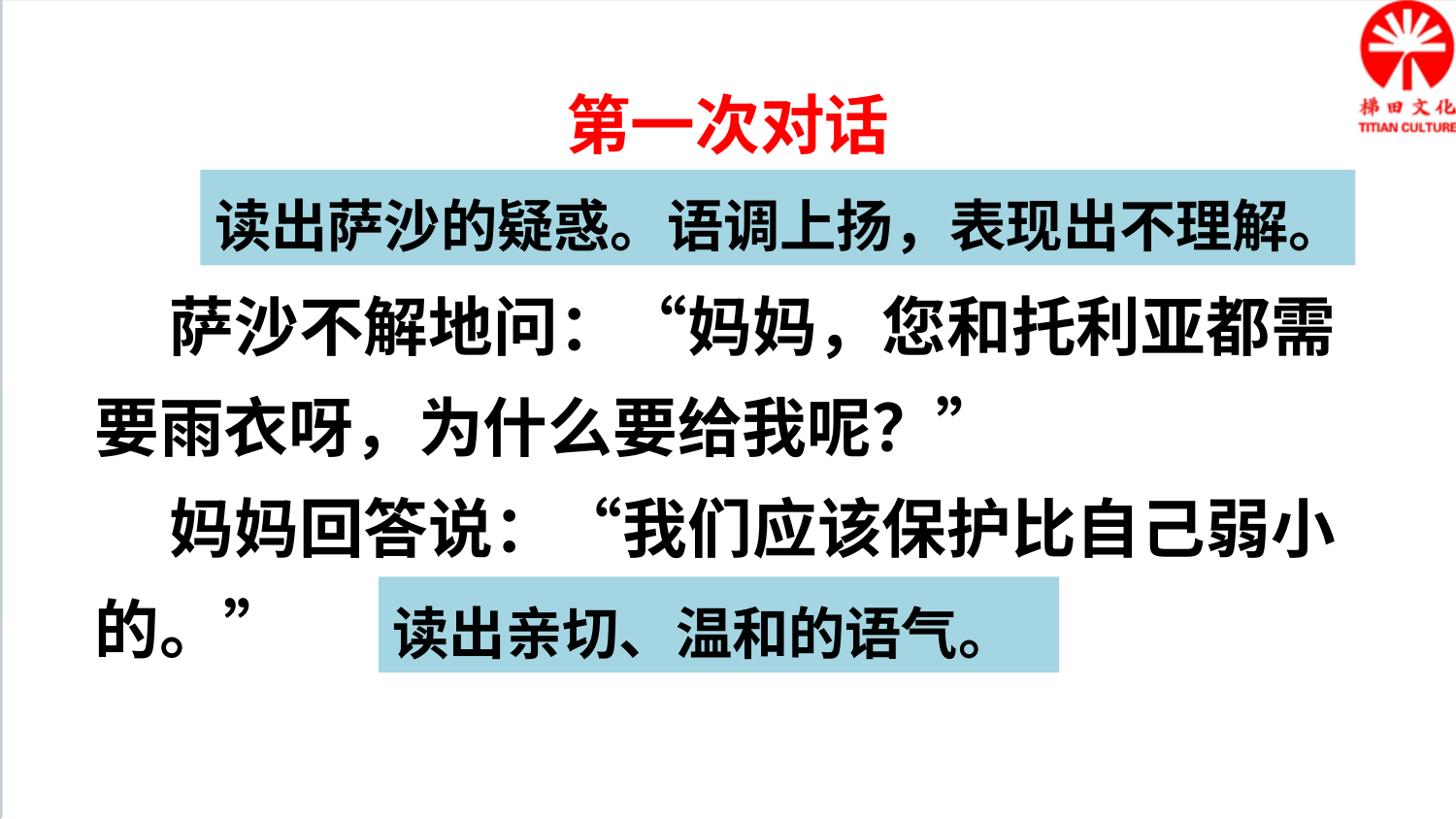

第一次对话
读出萨沙的疑惑。语调上扬，表现出不理解。
    萨沙不解地问：“妈妈，您和托利亚都需要雨衣呀，为什么要给我呢？”
    妈妈回答说：“我们应该保护比自己弱小的。”
读出亲切、温和的语气。